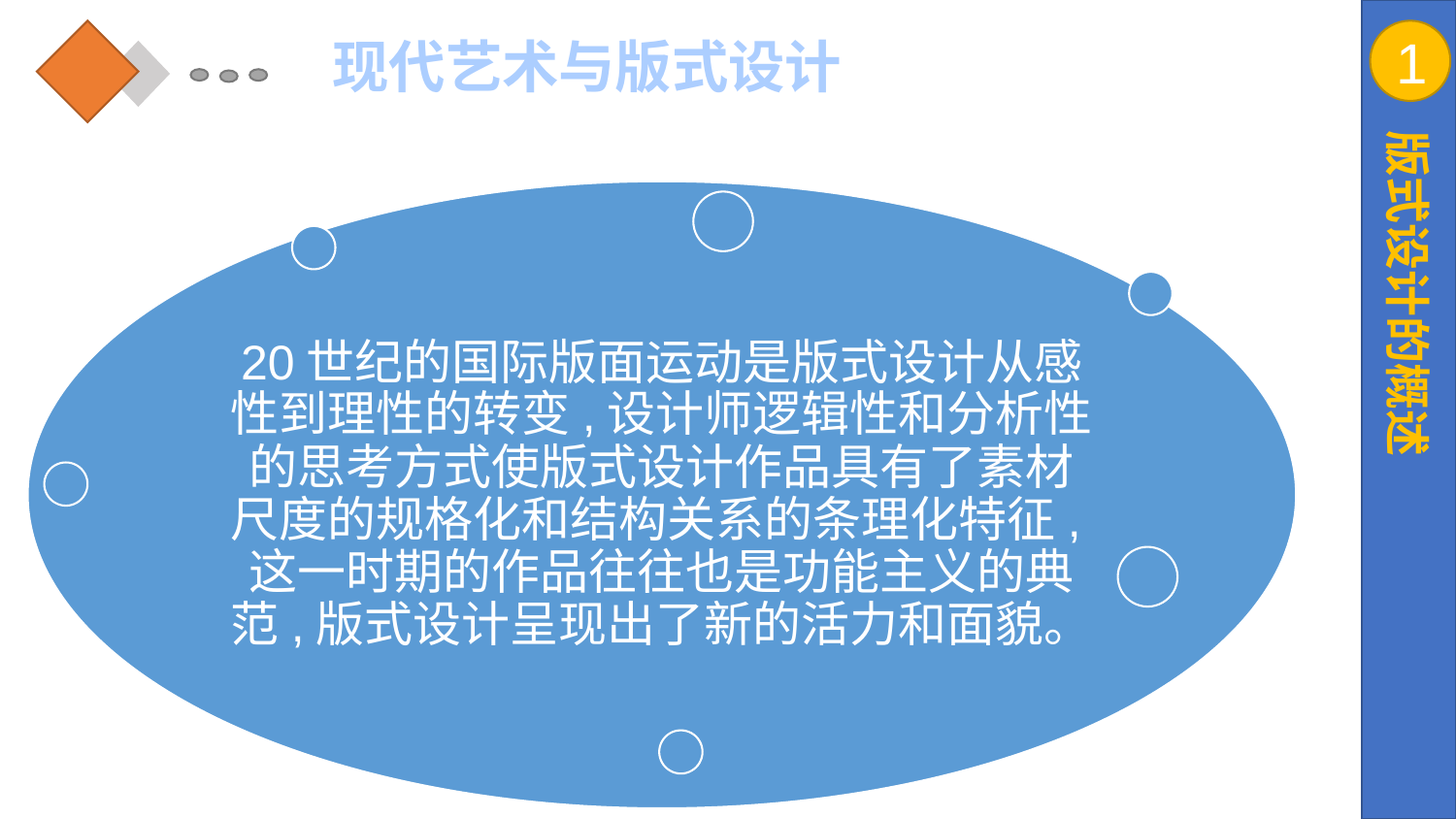

1
现代艺术与版式设计

版式设计的概述
20世纪的国际版面运动是版式设计从感性到理性的转变,设计师逻辑性和分析性的思考方式使版式设计作品具有了素材尺度的规格化和结构关系的条理化特征,这一时期的作品往往也是功能主义的典范,版式设计呈现出了新的活力和面貌。